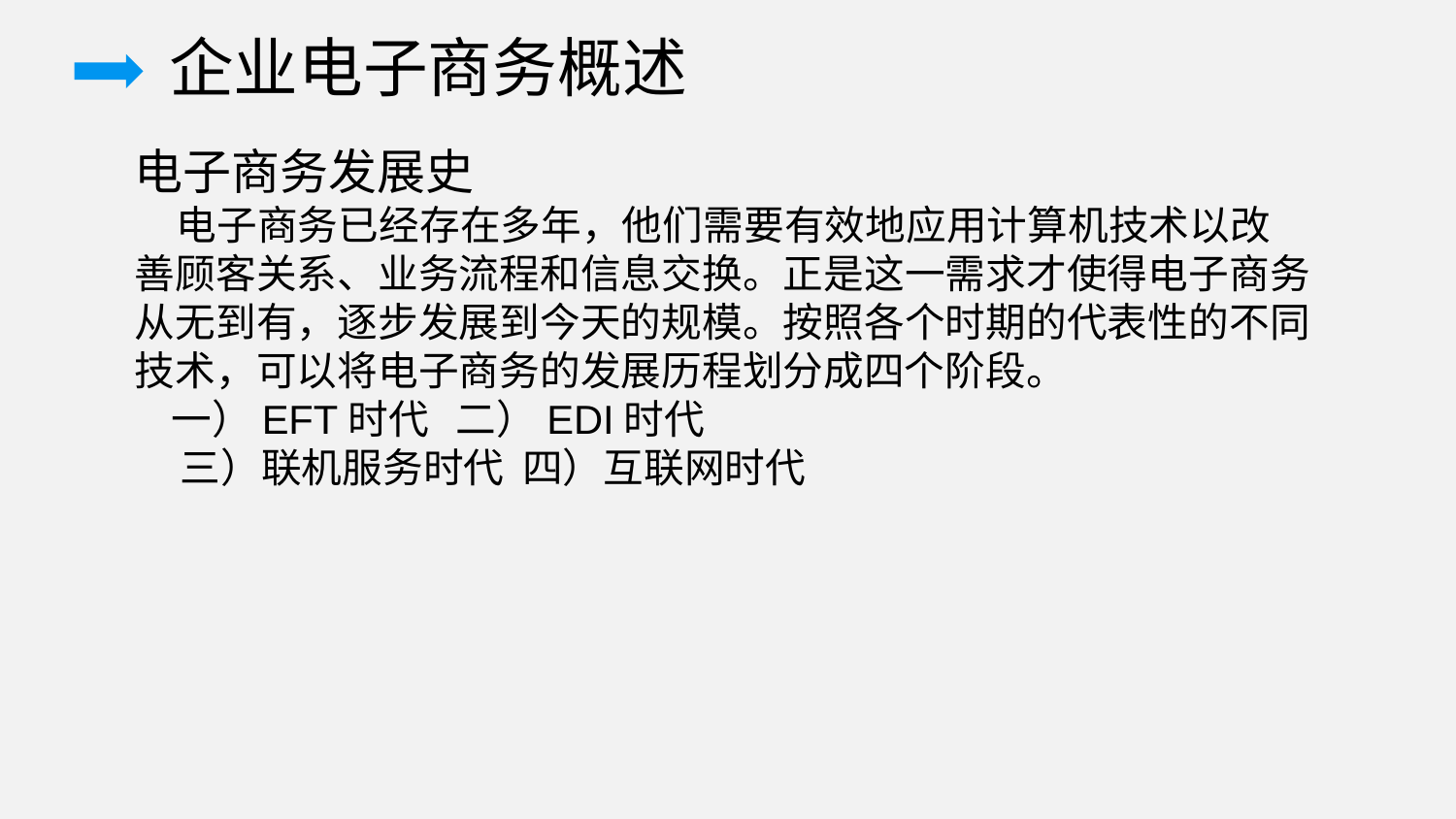

企业电子商务概述
电子商务发展史
    电子商务已经存在多年，他们需要有效地应用计算机技术以改善顾客关系、业务流程和信息交换。正是这一需求才使得电子商务从无到有，逐步发展到今天的规模。按照各个时期的代表性的不同技术，可以将电子商务的发展历程划分成四个阶段。
   一）EFT时代   二）EDI时代
    三）联机服务时代  四）互联网时代